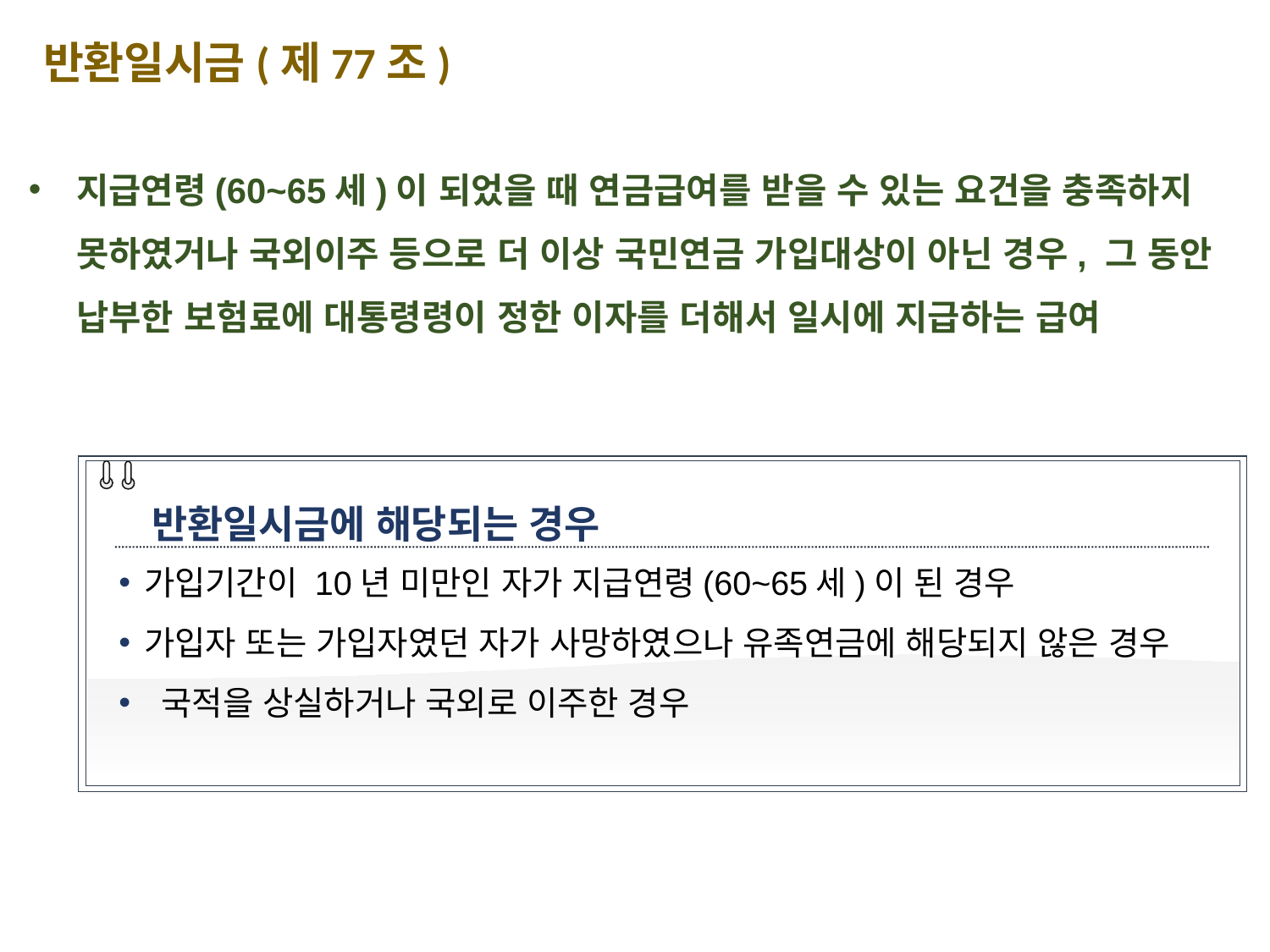

반환일시금(제77조)
지급연령(60~65세)이 되었을 때 연금급여를 받을 수 있는 요건을 충족하지 못하였거나 국외이주 등으로 더 이상 국민연금 가입대상이 아닌 경우, 그 동안 납부한 보험료에 대통령령이 정한 이자를 더해서 일시에 지급하는 급여

반환일시금에 해당되는 경우
가입기간이 10년 미만인 자가 지급연령(60~65세)이 된 경우
가입자 또는 가입자였던 자가 사망하였으나 유족연금에 해당되지 않은 경우
 국적을 상실하거나 국외로 이주한 경우